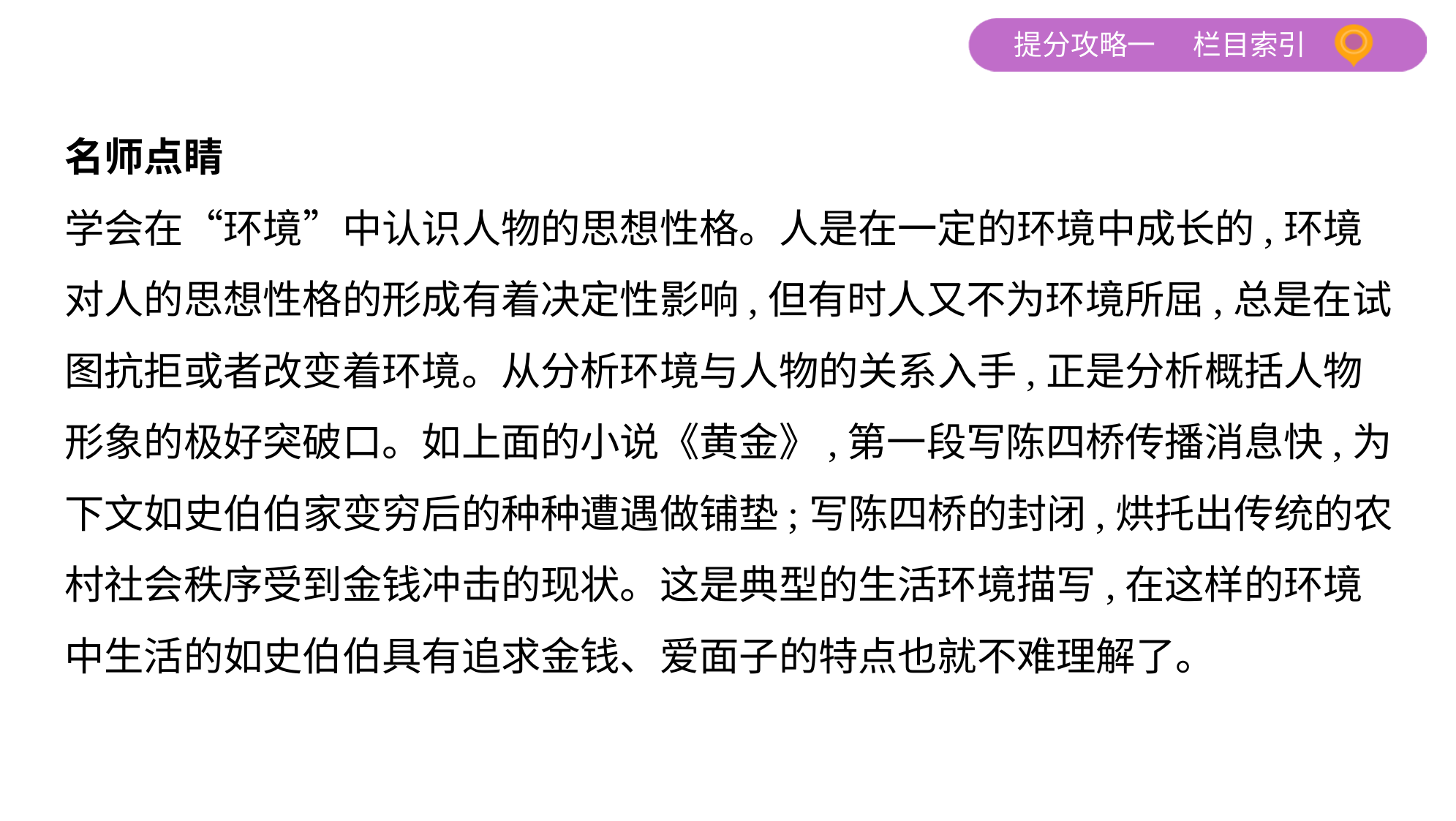

名师点睛
学会在“环境”中认识人物的思想性格。人是在一定的环境中成长的,环境
对人的思想性格的形成有着决定性影响,但有时人又不为环境所屈,总是在试
图抗拒或者改变着环境。从分析环境与人物的关系入手,正是分析概括人物
形象的极好突破口。如上面的小说《黄金》,第一段写陈四桥传播消息快,为
下文如史伯伯家变穷后的种种遭遇做铺垫;写陈四桥的封闭,烘托出传统的农
村社会秩序受到金钱冲击的现状。这是典型的生活环境描写,在这样的环境
中生活的如史伯伯具有追求金钱、爱面子的特点也就不难理解了。